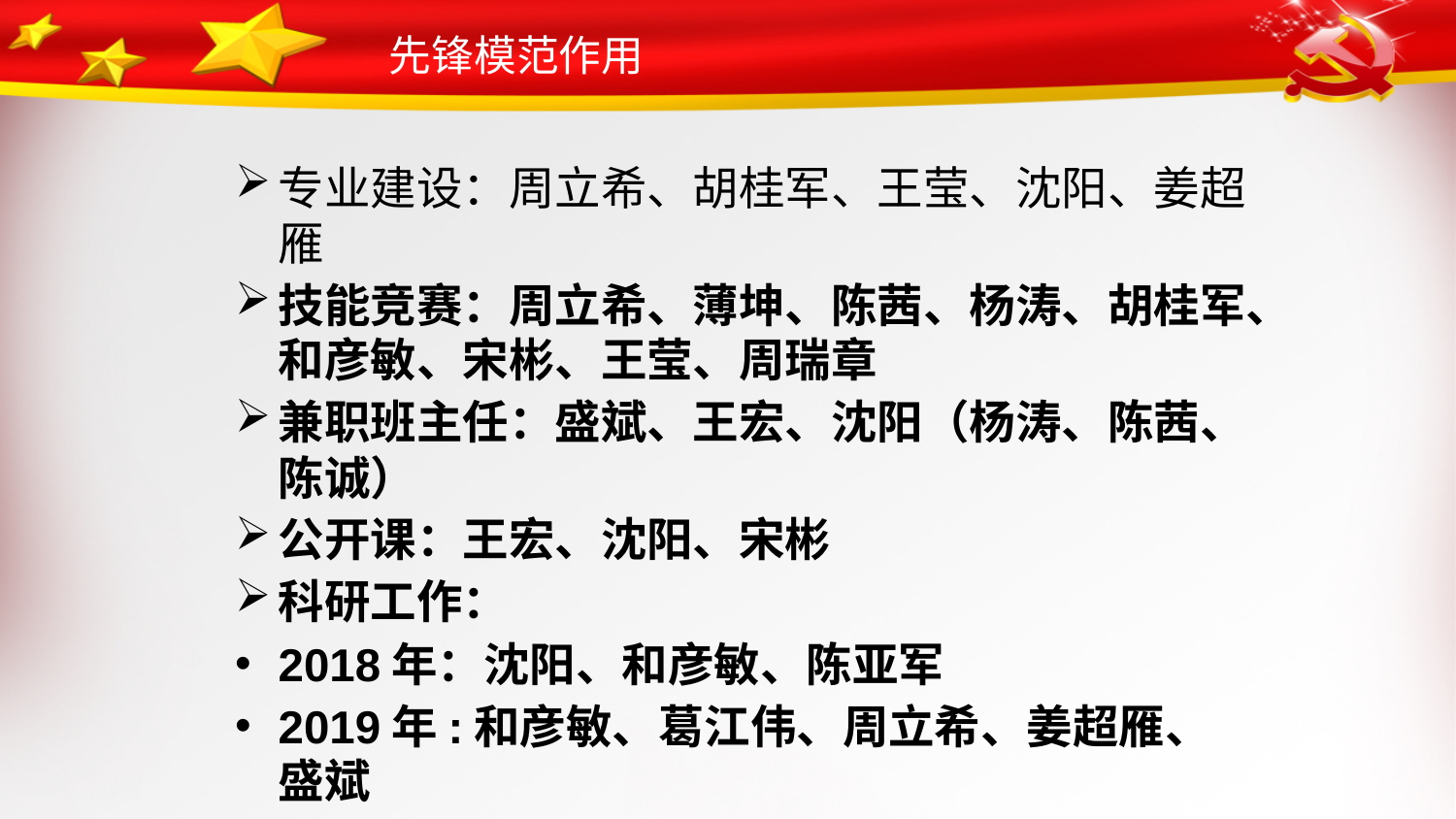

# 先锋模范作用
专业建设：周立希、胡桂军、王莹、沈阳、姜超雁
技能竞赛：周立希、薄坤、陈茜、杨涛、胡桂军、和彦敏、宋彬、王莹、周瑞章
兼职班主任：盛斌、王宏、沈阳（杨涛、陈茜、陈诚）
公开课：王宏、沈阳、宋彬
科研工作：
2018年：沈阳、和彦敏、陈亚军
2019年:和彦敏、葛江伟、周立希、姜超雁、盛斌